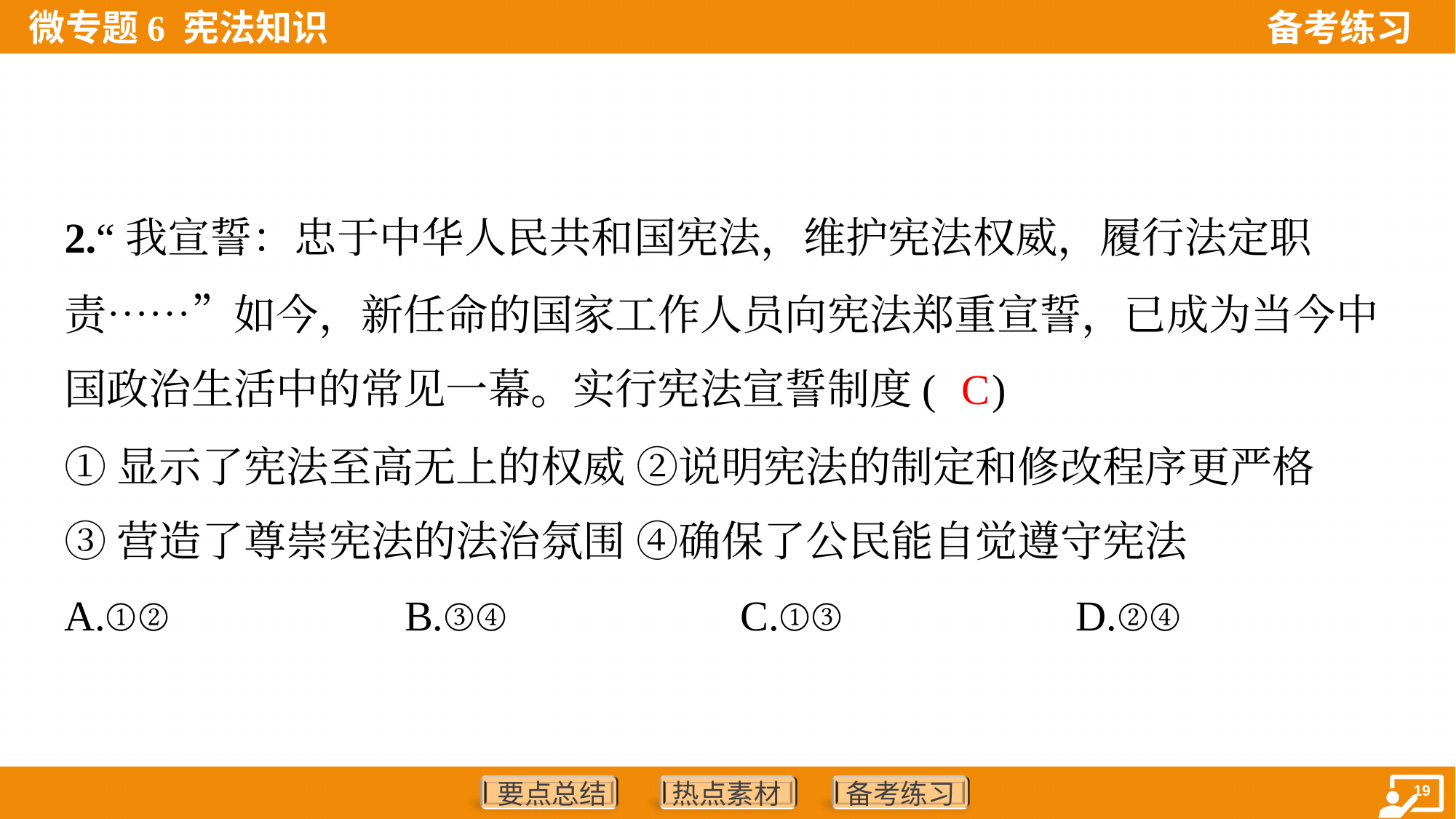

2.“我宣誓：忠于中华人民共和国宪法，维护宪法权威，履行法定职
责……”如今，新任命的国家工作人员向宪法郑重宣誓，已成为当今中
国政治生活中的常见一幕。实行宪法宣誓制度(     )
C
①显示了宪法至高无上的权威 ②说明宪法的制定和修改程序更严格
③营造了尊崇宪法的法治氛围 ④确保了公民能自觉遵守宪法
A.①②	B.③④	C.①③	D.②④